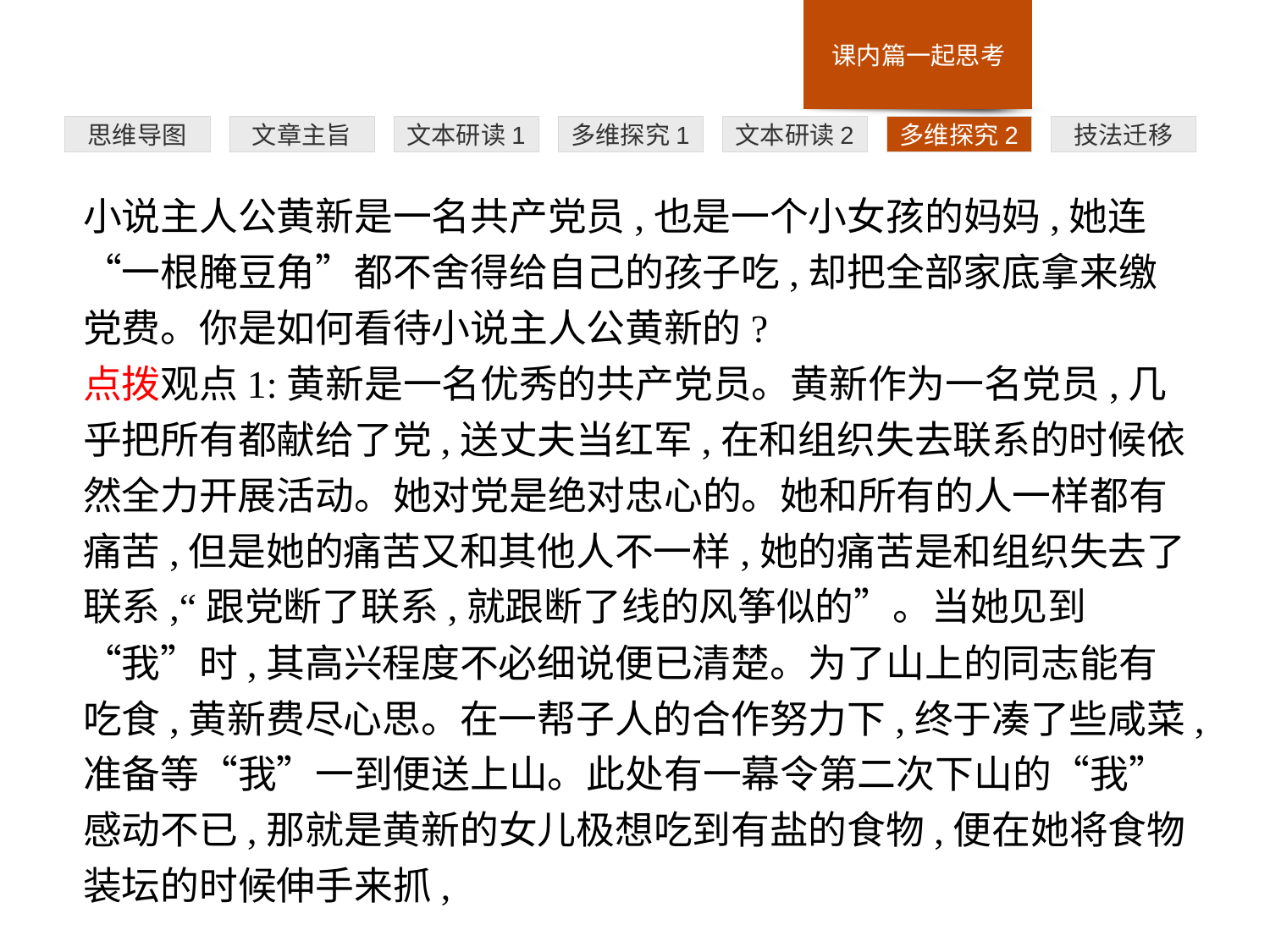

多维探究1
思维导图
文章主旨
文本研读1
文本研读2
多维探究2
技法迁移
小说主人公黄新是一名共产党员,也是一个小女孩的妈妈,她连 “一根腌豆角”都不舍得给自己的孩子吃,却把全部家底拿来缴党费。你是如何看待小说主人公黄新的?
点拨观点1:黄新是一名优秀的共产党员。黄新作为一名党员,几乎把所有都献给了党,送丈夫当红军,在和组织失去联系的时候依然全力开展活动。她对党是绝对忠心的。她和所有的人一样都有痛苦,但是她的痛苦又和其他人不一样,她的痛苦是和组织失去了联系,“跟党断了联系,就跟断了线的风筝似的”。当她见到“我”时,其高兴程度不必细说便已清楚。为了山上的同志能有吃食,黄新费尽心思。在一帮子人的合作努力下,终于凑了些咸菜,准备等“我”一到便送上山。此处有一幕令第二次下山的“我”感动不已,那就是黄新的女儿极想吃到有盐的食物,便在她将食物装坛的时候伸手来抓,